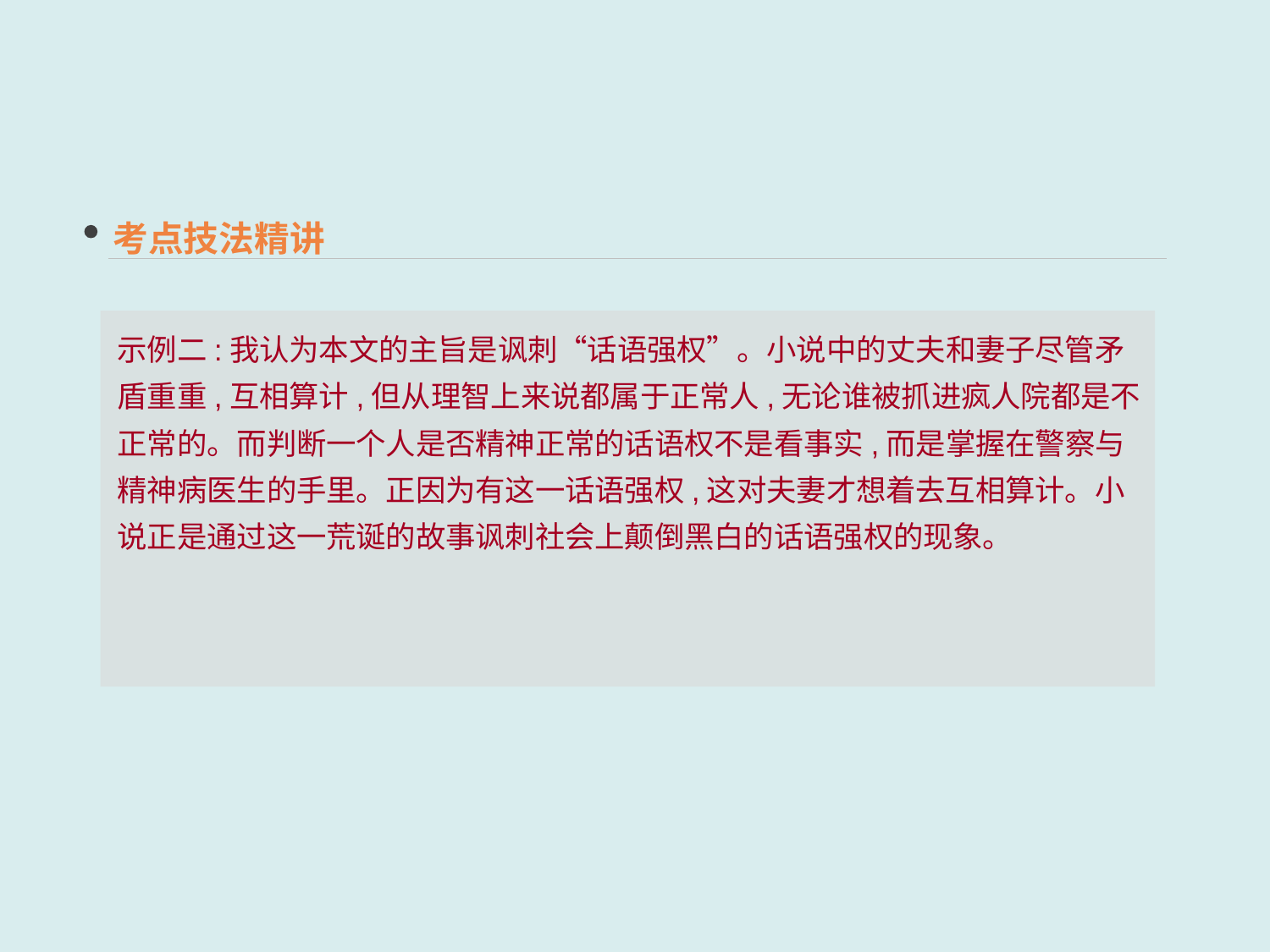

考点技法精讲

示例二:我认为本文的主旨是讽刺“话语强权”。小说中的丈夫和妻子尽管矛盾重重,互相算计,但从理智上来说都属于正常人,无论谁被抓进疯人院都是不正常的。而判断一个人是否精神正常的话语权不是看事实,而是掌握在警察与精神病医生的手里。正因为有这一话语强权,这对夫妻才想着去互相算计。小说正是通过这一荒诞的故事讽刺社会上颠倒黑白的话语强权的现象。